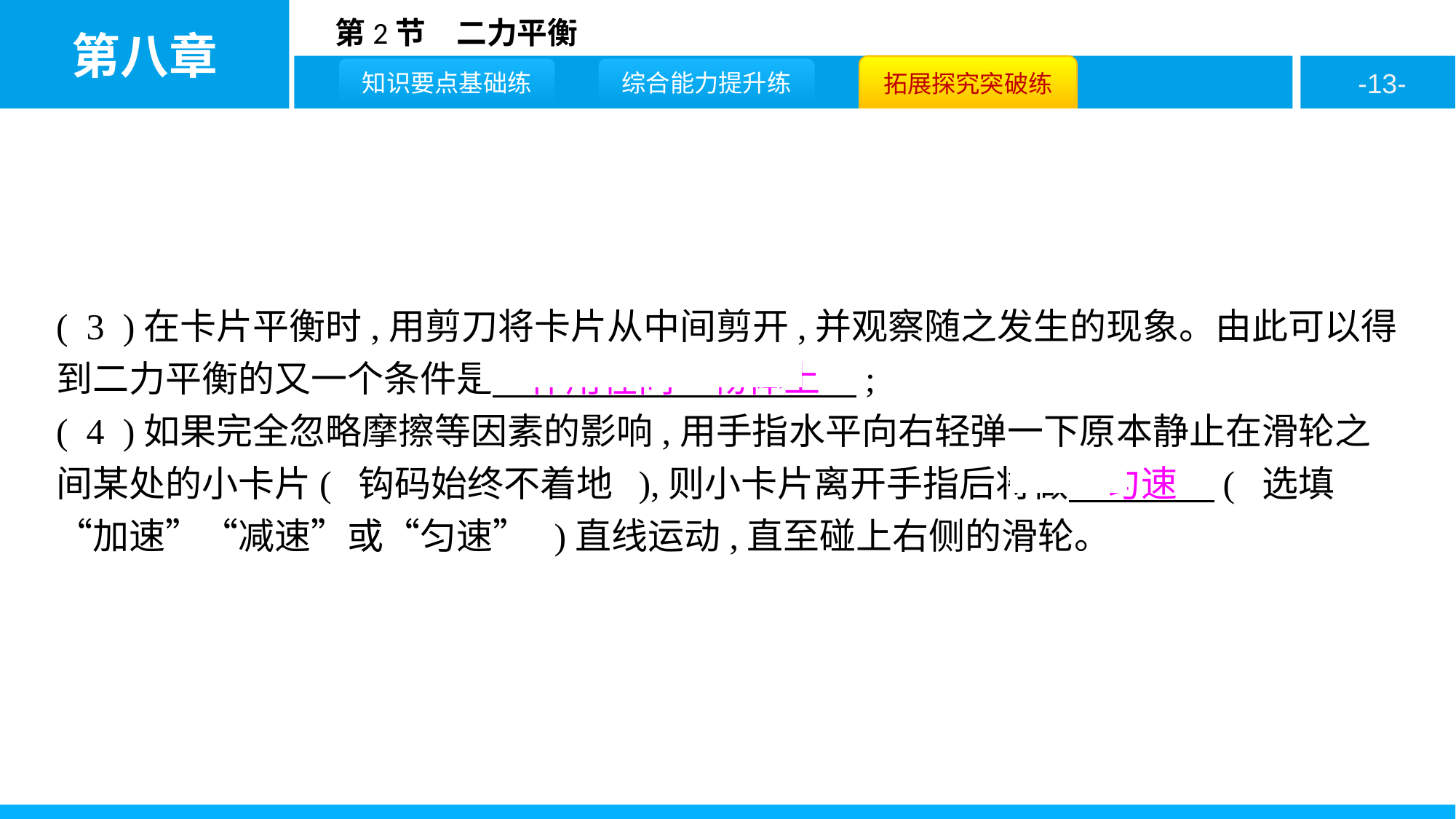

(  3  )在卡片平衡时,用剪刀将卡片从中间剪开,并观察随之发生的现象。由此可以得到二力平衡的又一个条件是　作用在同一物体上　;
(  4  )如果完全忽略摩擦等因素的影响,用手指水平向右轻弹一下原本静止在滑轮之间某处的小卡片(  钩码始终不着地  ),则小卡片离开手指后将做　匀速　(  选填“加速”“减速”或“匀速”  )直线运动,直至碰上右侧的滑轮。